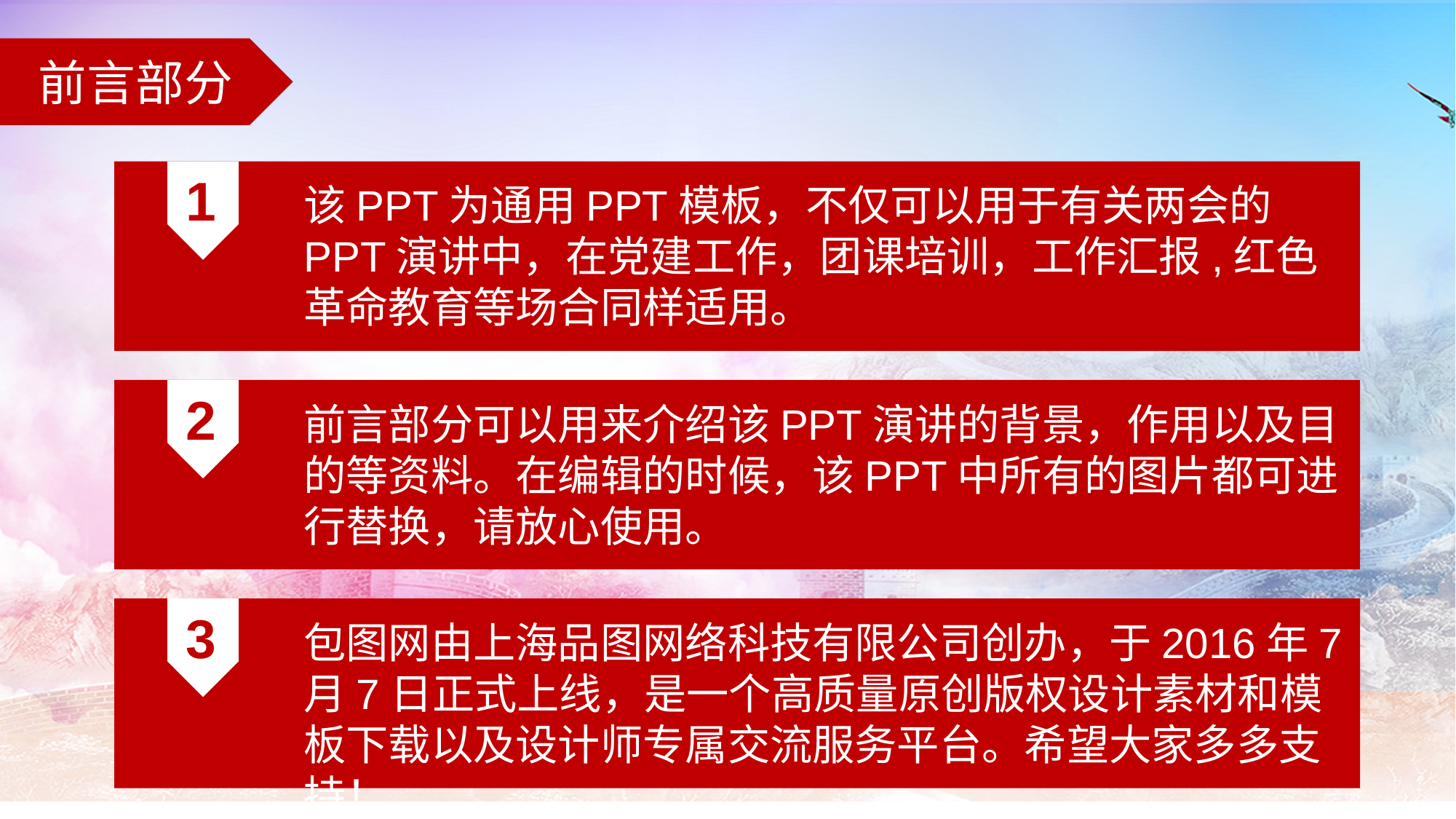

前言部分
1

该PPT为通用PPT模板，不仅可以用于有关两会的PPT演讲中，在党建工作，团课培训，工作汇报,红色革命教育等场合同样适用。

2

前言部分可以用来介绍该PPT演讲的背景，作用以及目的等资料。在编辑的时候，该PPT中所有的图片都可进行替换，请放心使用。

3

包图网由上海品图网络科技有限公司创办，于2016年7月7日正式上线，是一个高质量原创版权设计素材和模板下载以及设计师专属交流服务平台。希望大家多多支持！